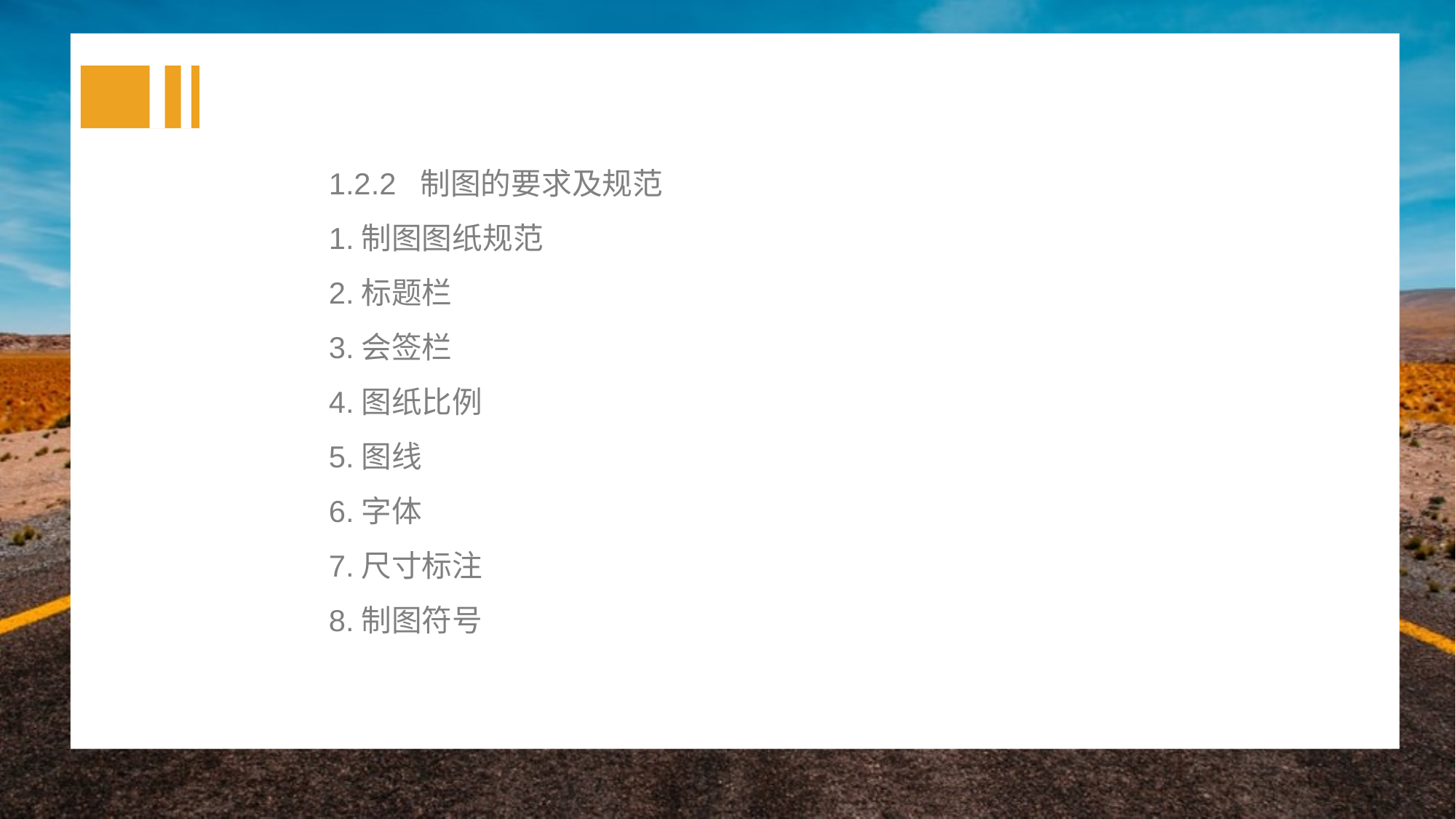

1.2.2  制图的要求及规范
1.制图图纸规范
2.标题栏
3.会签栏
4.图纸比例
5.图线
6.字体
7.尺寸标注
8.制图符号